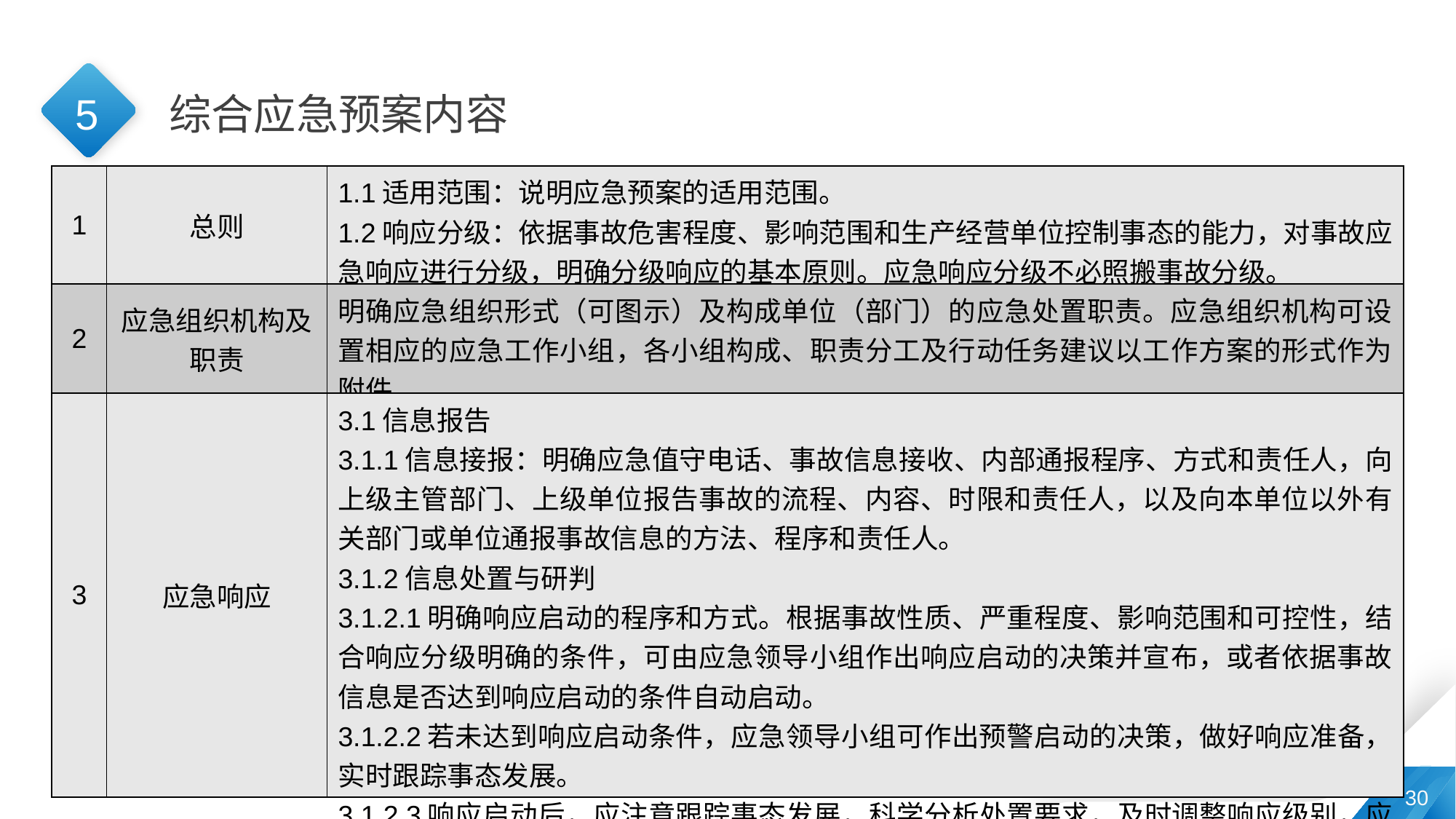

5
综合应急预案内容
| 1 | 总则 | 1.1适用范围：说明应急预案的适用范围。 1.2响应分级：依据事故危害程度、影响范围和生产经营单位控制事态的能力，对事故应急响应进行分级，明确分级响应的基本原则。应急响应分级不必照搬事故分级。 |
| --- | --- | --- |
| 2 | 应急组织机构及职责 | 明确应急组织形式（可图示）及构成单位（部门）的应急处置职责。应急组织机构可设置相应的应急工作小组，各小组构成、职责分工及行动任务建议以工作方案的形式作为附件。 |
| 3 | 应急响应 | 3.1信息报告 3.1.1信息接报：明确应急值守电话、事故信息接收、内部通报程序、方式和责任人，向上级主管部门、上级单位报告事故的流程、内容、时限和责任人，以及向本单位以外有关部门或单位通报事故信息的方法、程序和责任人。 3.1.2信息处置与研判 3.1.2.1明确响应启动的程序和方式。根据事故性质、严重程度、影响范围和可控性，结合响应分级明确的条件，可由应急领导小组作出响应启动的决策并宣布，或者依据事故信息是否达到响应启动的条件自动启动。 3.1.2.2若未达到响应启动条件，应急领导小组可作出预警启动的决策，做好响应准备，实时跟踪事态发展。 3.1.2.3响应启动后，应注意跟踪事态发展，科学分析处置要求，及时调整响应级别，应避免响应不足或过度响应。 |